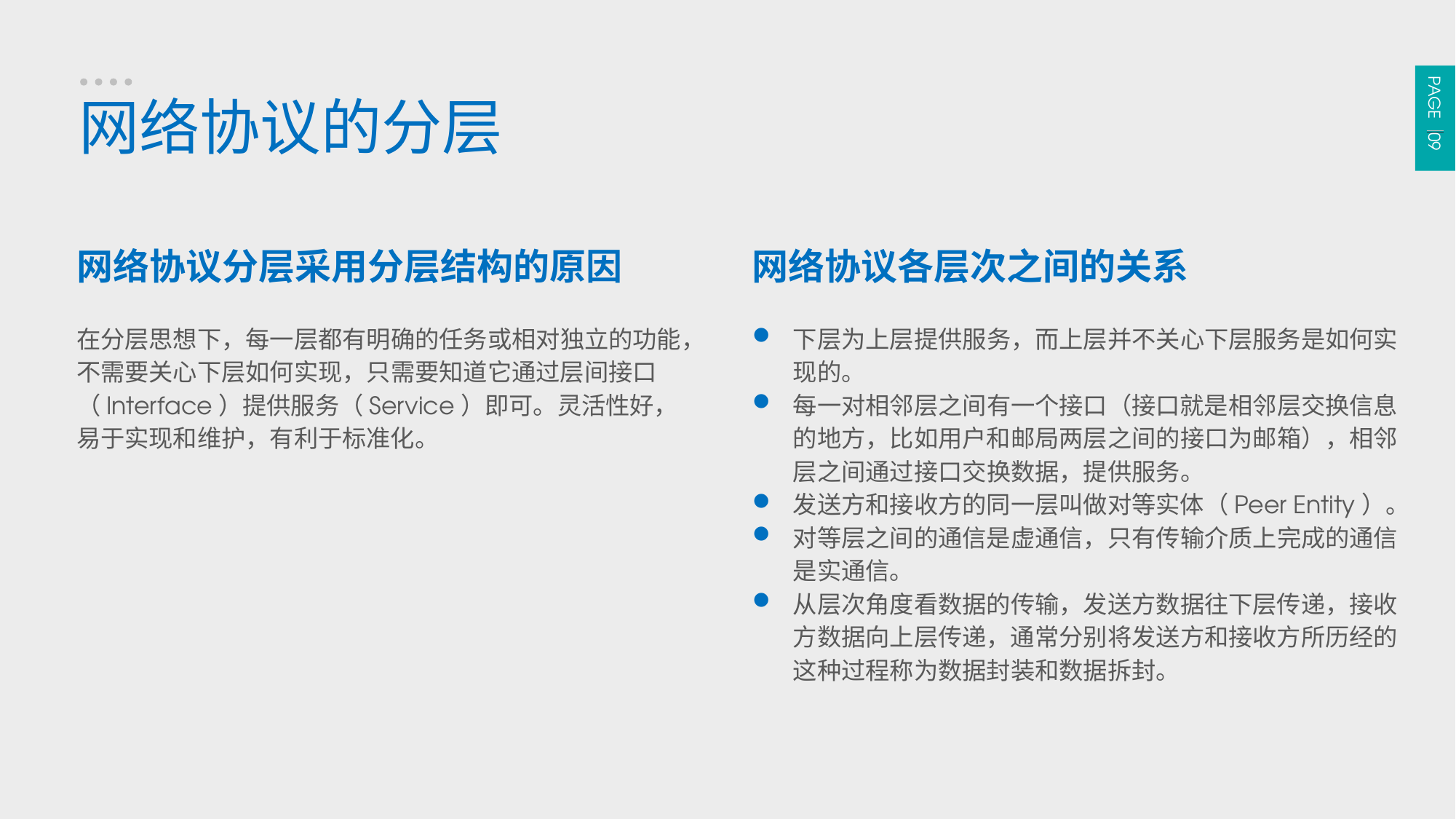

PAGE   09
网络协议的分层
网络协议分层采用分层结构的原因

在分层思想下，每一层都有明确的任务或相对独立的功能，不需要关心下层如何实现，只需要知道它通过层间接口（Interface）提供服务（Service）即可。灵活性好，易于实现和维护，有利于标准化。
网络协议各层次之间的关系

下层为上层提供服务，而上层并不关心下层服务是如何实现的。
每一对相邻层之间有一个接口（接口就是相邻层交换信息的地方，比如用户和邮局两层之间的接口为邮箱），相邻层之间通过接口交换数据，提供服务。
发送方和接收方的同一层叫做对等实体（Peer Entity）。
对等层之间的通信是虚通信，只有传输介质上完成的通信是实通信。
从层次角度看数据的传输，发送方数据往下层传递，接收方数据向上层传递，通常分别将发送方和接收方所历经的这种过程称为数据封装和数据拆封。